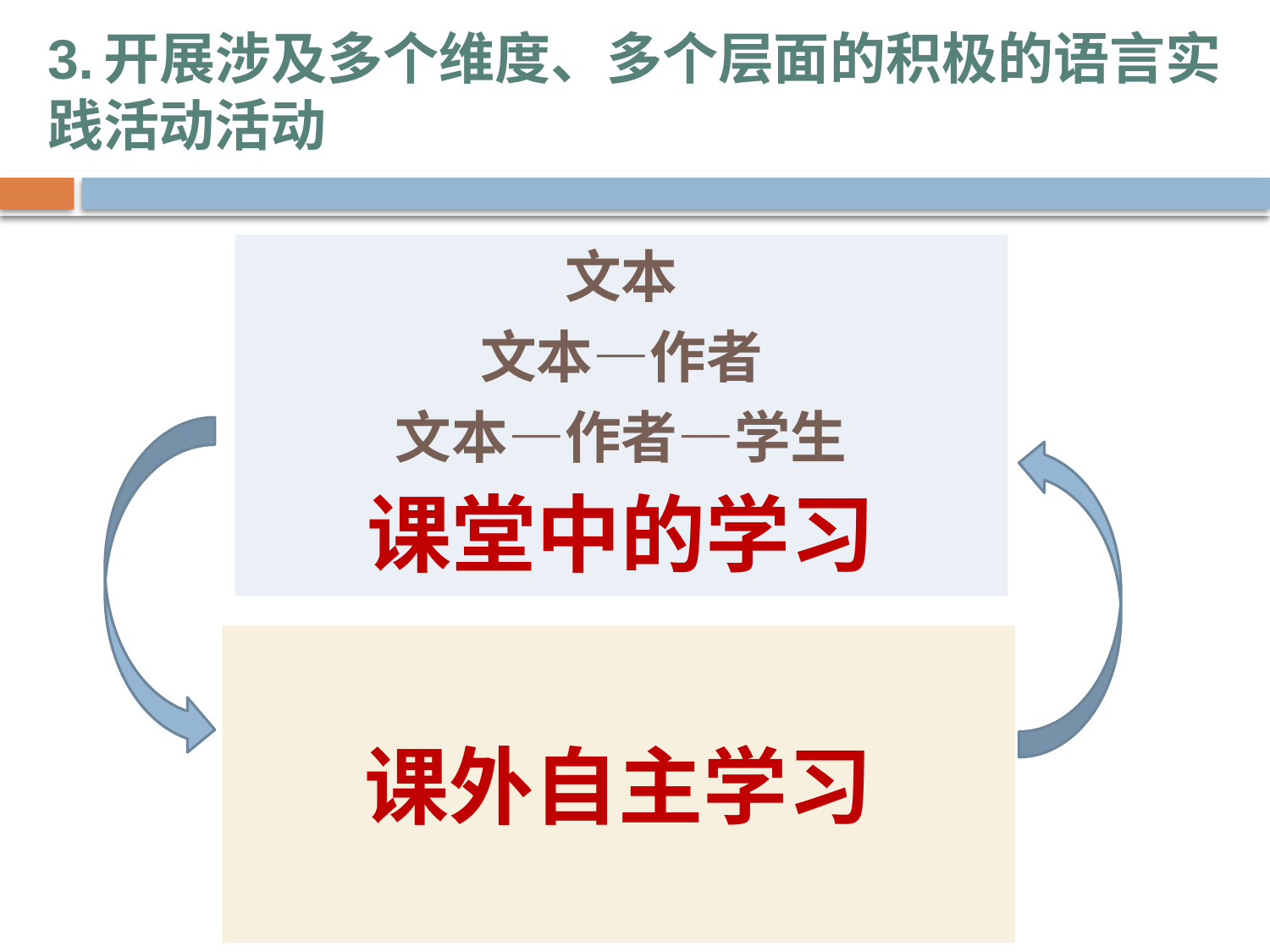

# 3.开展涉及多个维度、多个层面的积极的语言实践活动活动
文本
文本—作者
文本—作者—学生
课堂中的学习

课外自主学习